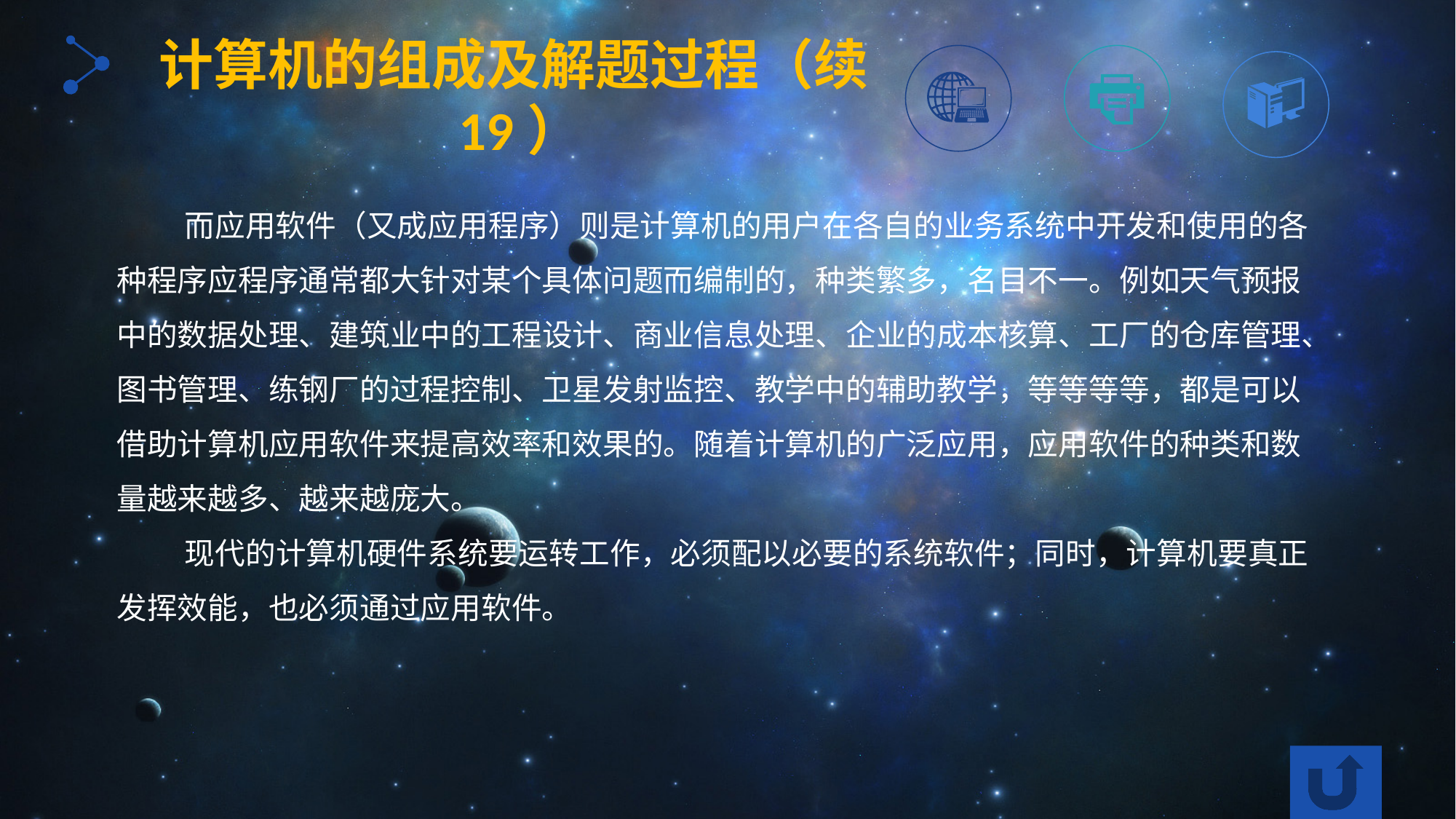

计算机的组成及解题过程（续19）

         而应用软件（又成应用程序）则是计算机的用户在各自的业务系统中开发和使用的各种程序应程序通常都大针对某个具体问题而编制的，种类繁多，名目不一。例如天气预报中的数据处理、建筑业中的工程设计、商业信息处理、企业的成本核算、工厂的仓库管理、图书管理、练钢厂的过程控制、卫星发射监控、教学中的辅助教学，等等等等，都是可以借助计算机应用软件来提高效率和效果的。随着计算机的广泛应用，应用软件的种类和数量越来越多、越来越庞大。
         现代的计算机硬件系统要运转工作，必须配以必要的系统软件；同时，计算机要真正发挥效能，也必须通过应用软件。